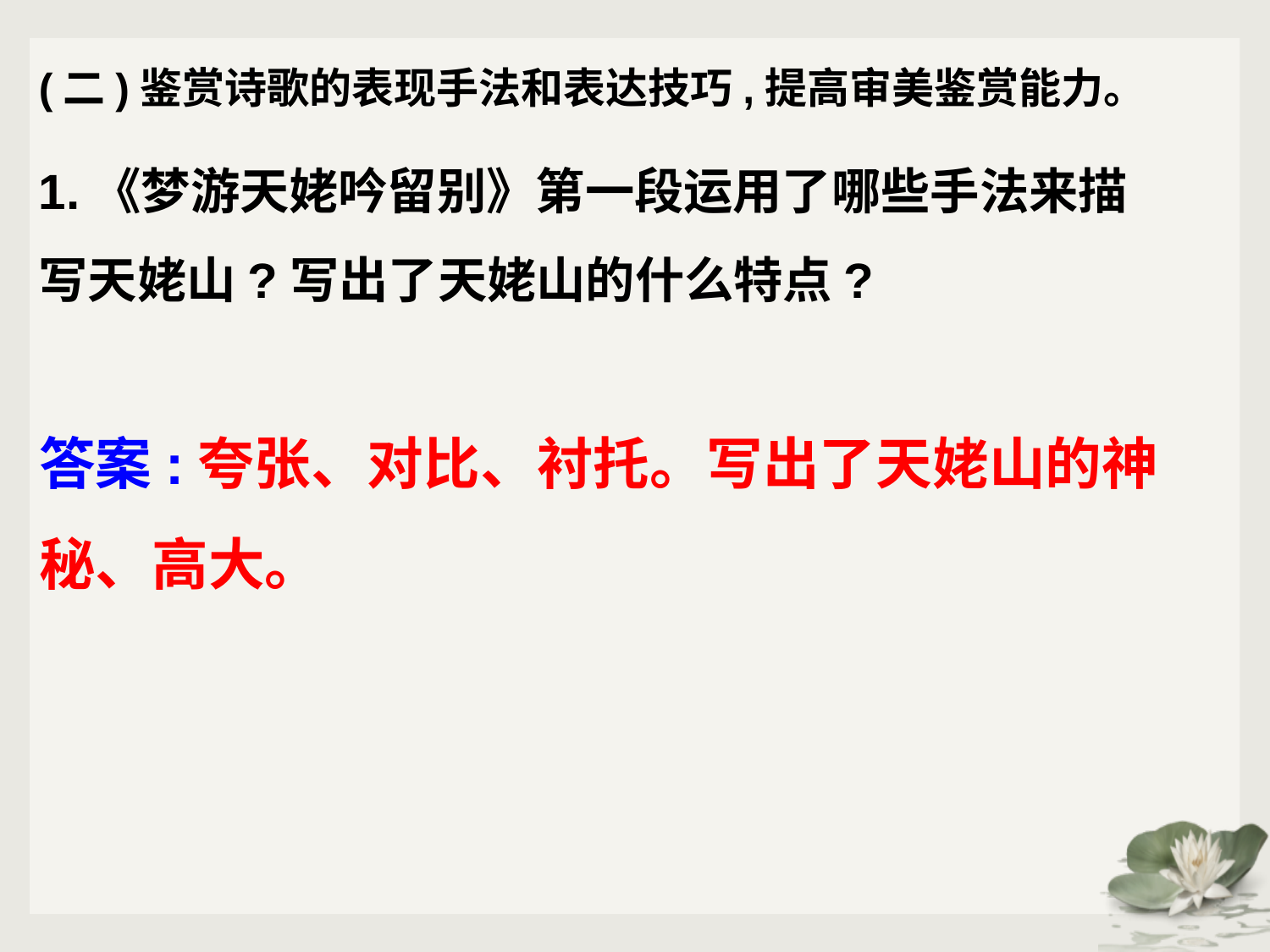

(二)鉴赏诗歌的表现手法和表达技巧,提高审美鉴赏能力。
1.《梦游天姥吟留别》第一段运用了哪些手法来描写天姥山?写出了天姥山的什么特点?

答案:夸张、对比、衬托。写出了天姥山的神秘、高大。